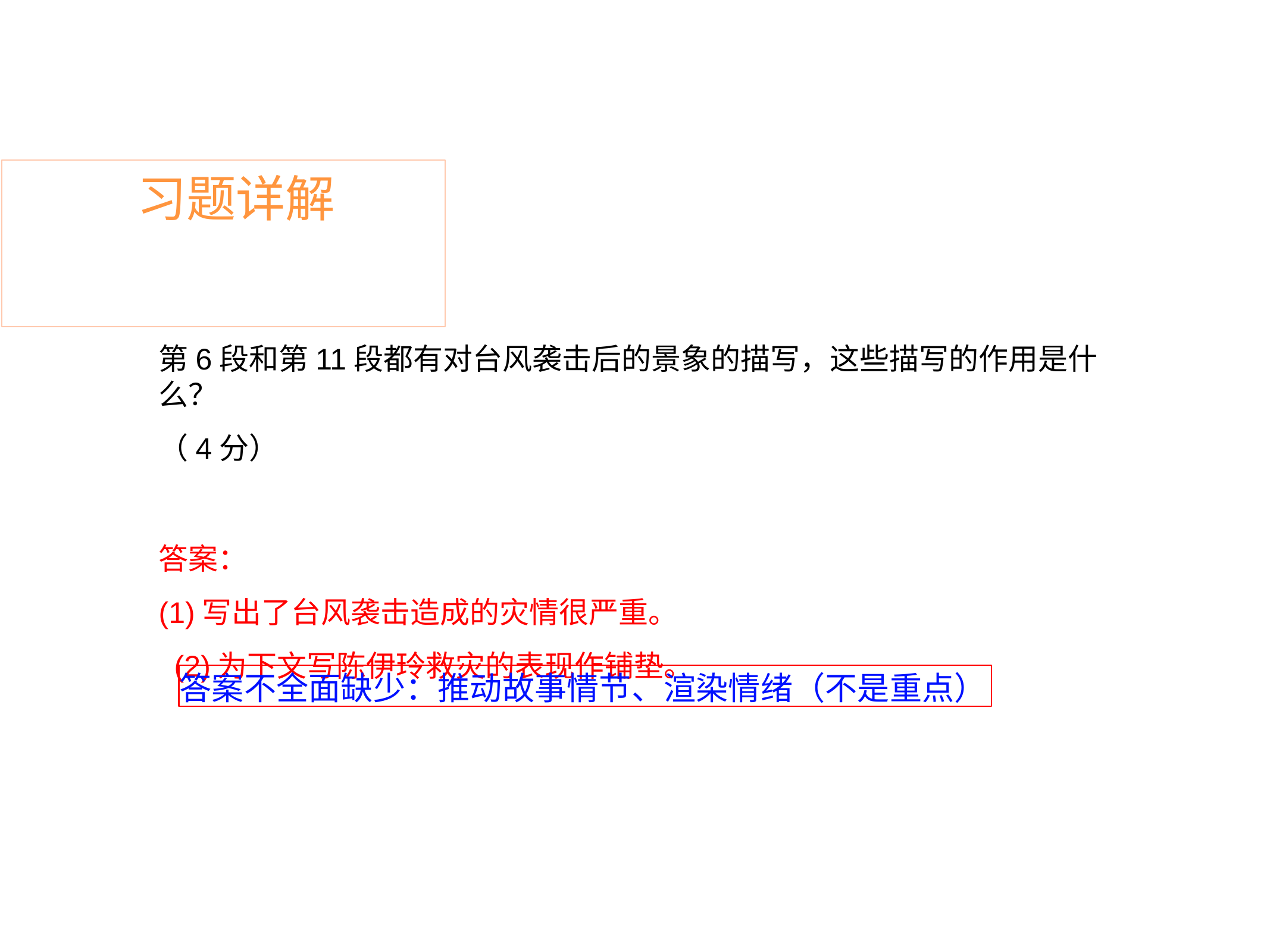

# 习题详解
第6段和第11段都有对台风袭击后的景象的描写，这些描写的作用是什么？
（4分）

答案：
(1)写出了台风袭击造成的灾情很严重。  (2)为下文写陈伊玲救灾的表现作铺垫。
答案不全面缺少：推动故事情节、渲染情绪（不是重点）